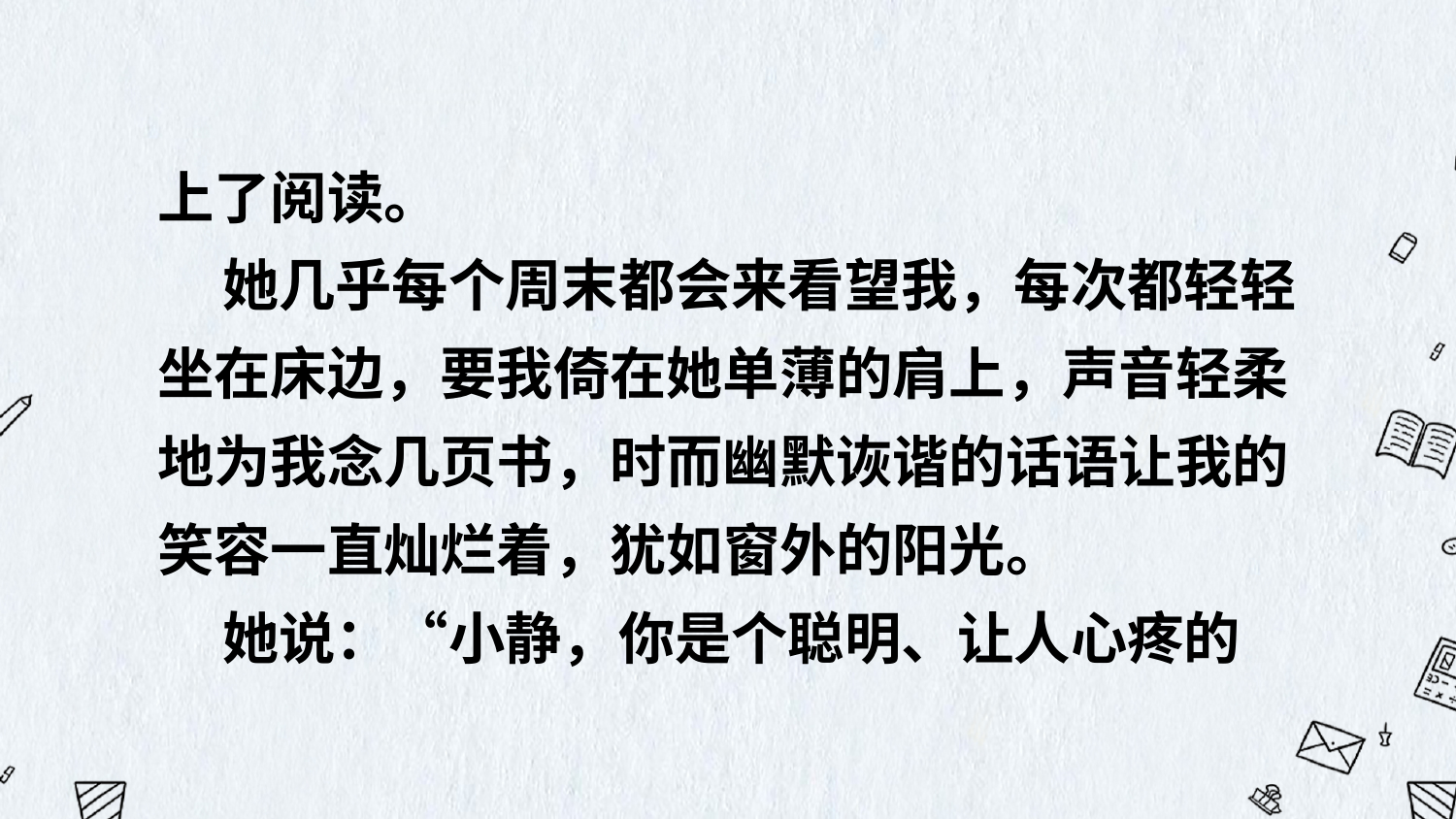

上了阅读。
    她几乎每个周末都会来看望我，每次都轻轻坐在床边，要我倚在她单薄的肩上，声音轻柔地为我念几页书，时而幽默诙谐的话语让我的笑容一直灿烂着，犹如窗外的阳光。
    她说：“小静，你是个聪明、让人心疼的